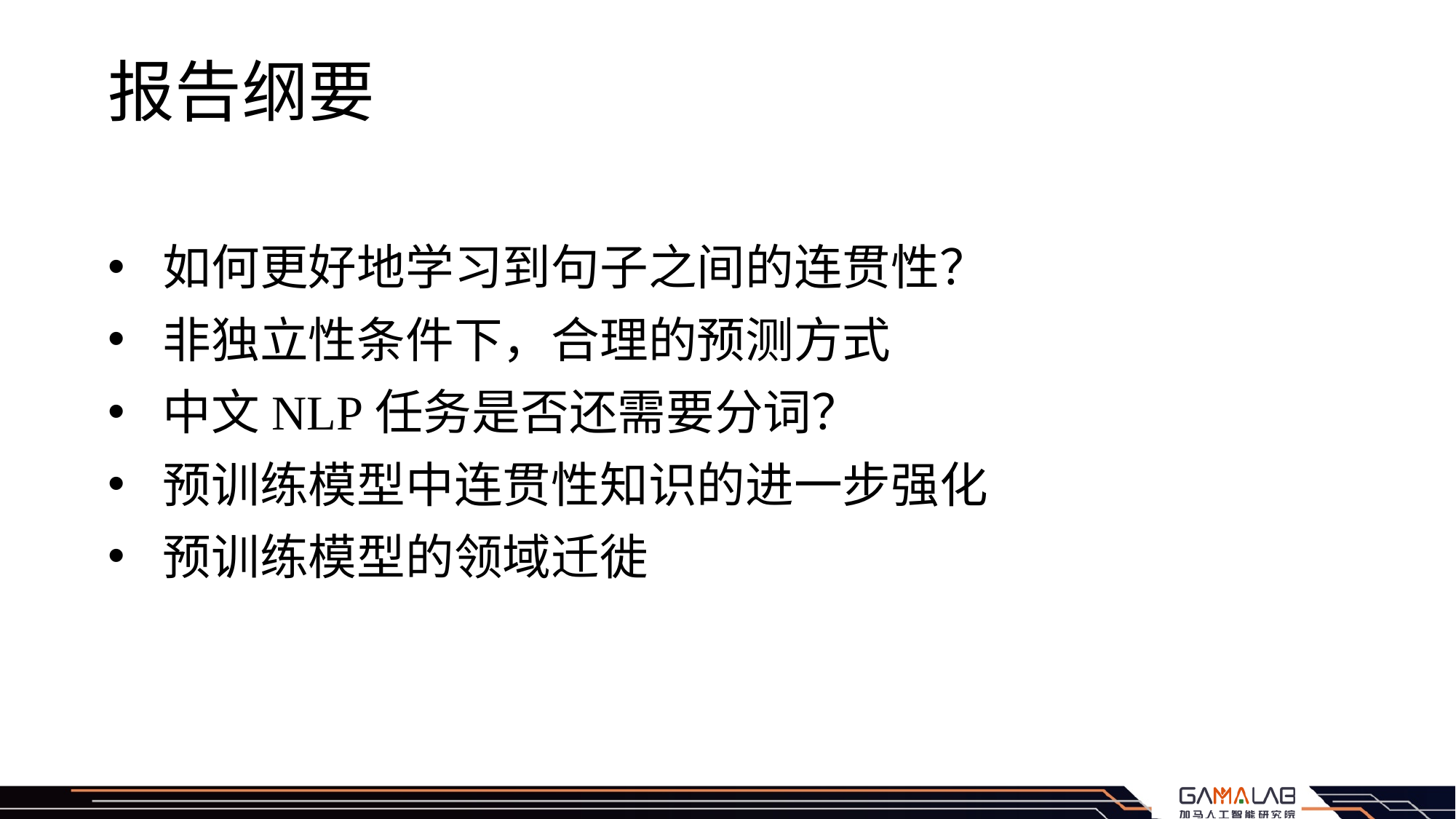

# 报告纲要

如何更好地学习到句子之间的连贯性？
非独立性条件下，合理的预测方式
中文NLP任务是否还需要分词？
预训练模型中连贯性知识的进一步强化
预训练模型的领域迁徙